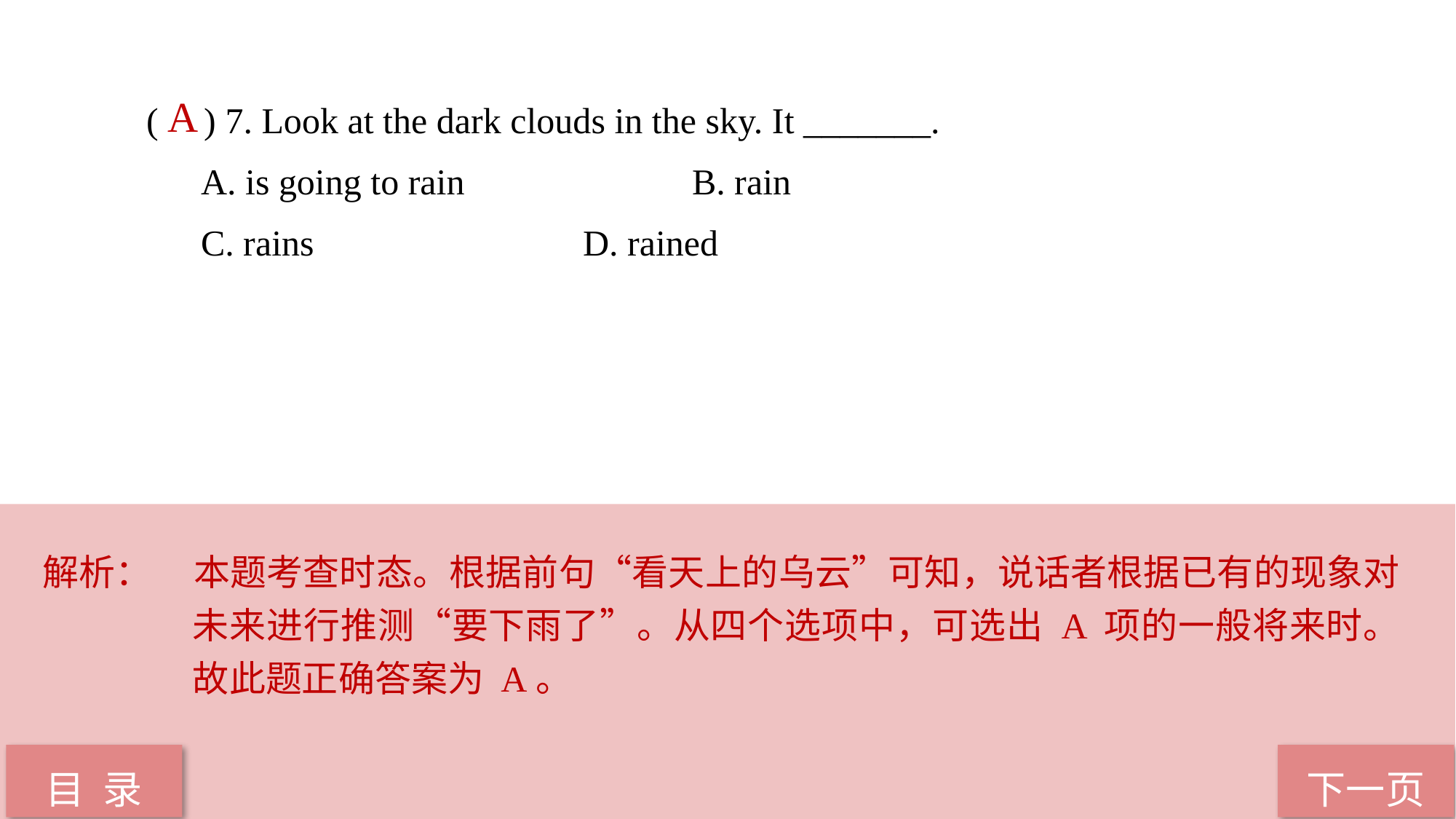

(     ) 7. Look at the dark clouds in the sky. It _______.
A. is going to rain 		B. rain
C. rains 			D. rained
  A
解析：	本题考查时态。根据前句“看天上的乌云”可知，说话者根据已有的现象对未来进行推测“要下雨了”。从四个选项中，可选出 A 项的一般将来时。故此题正确答案为 A。